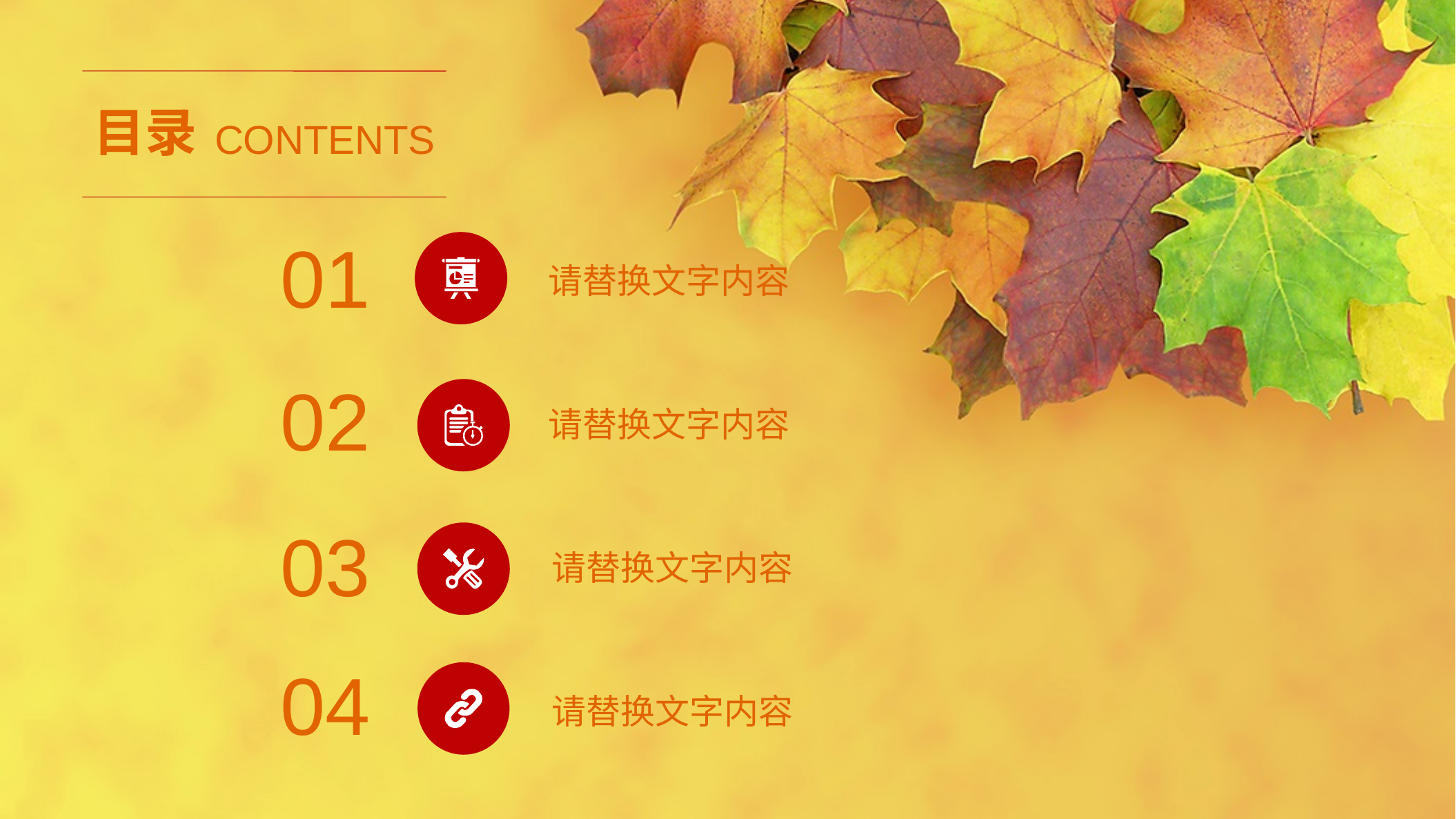

目录
CONTENTS

01

请替换文字内容
02

请替换文字内容
03

请替换文字内容
04

请替换文字内容